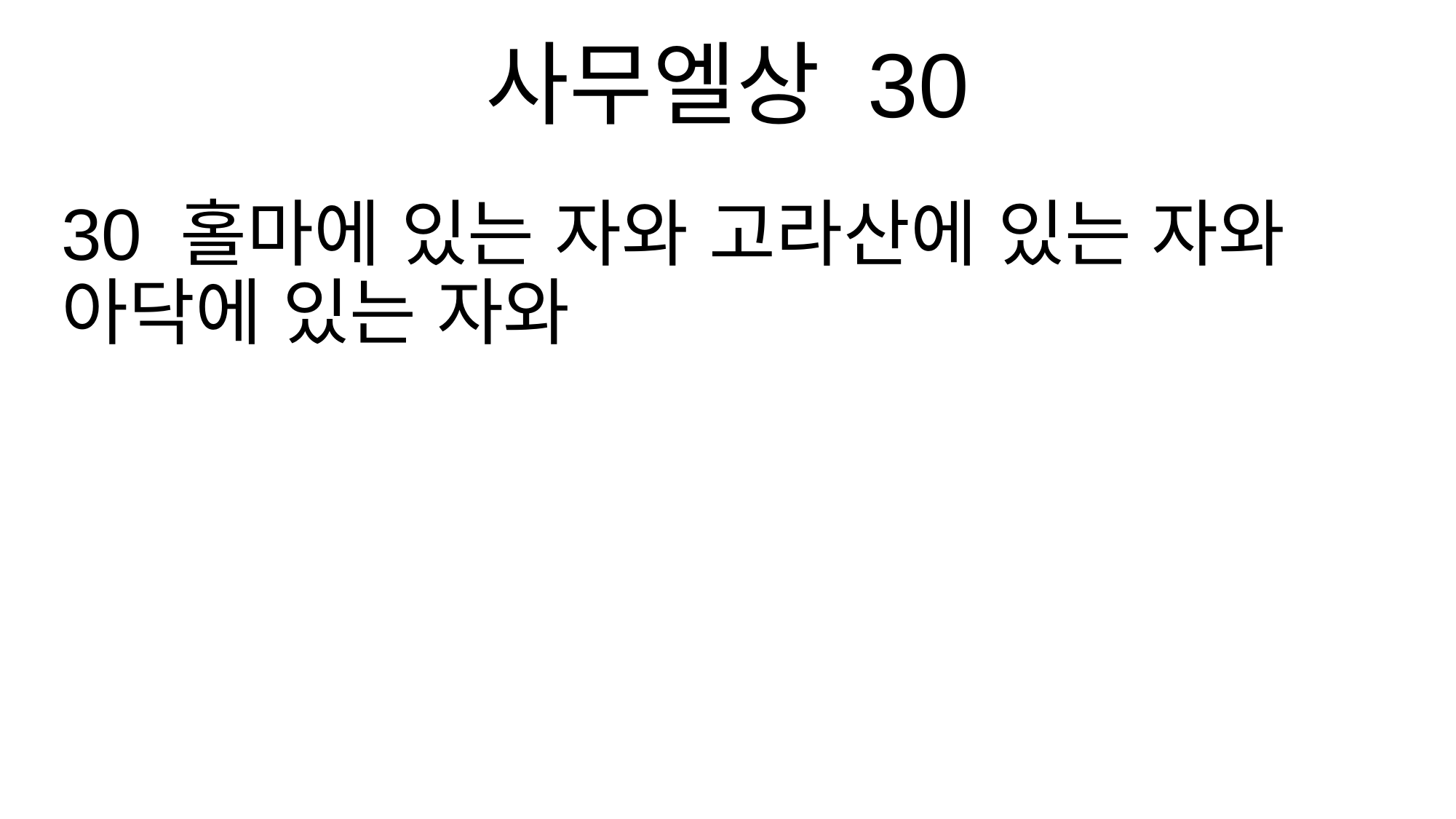

사무엘상 30
30 홀마에 있는 자와 고라산에 있는 자와 아닥에 있는 자와